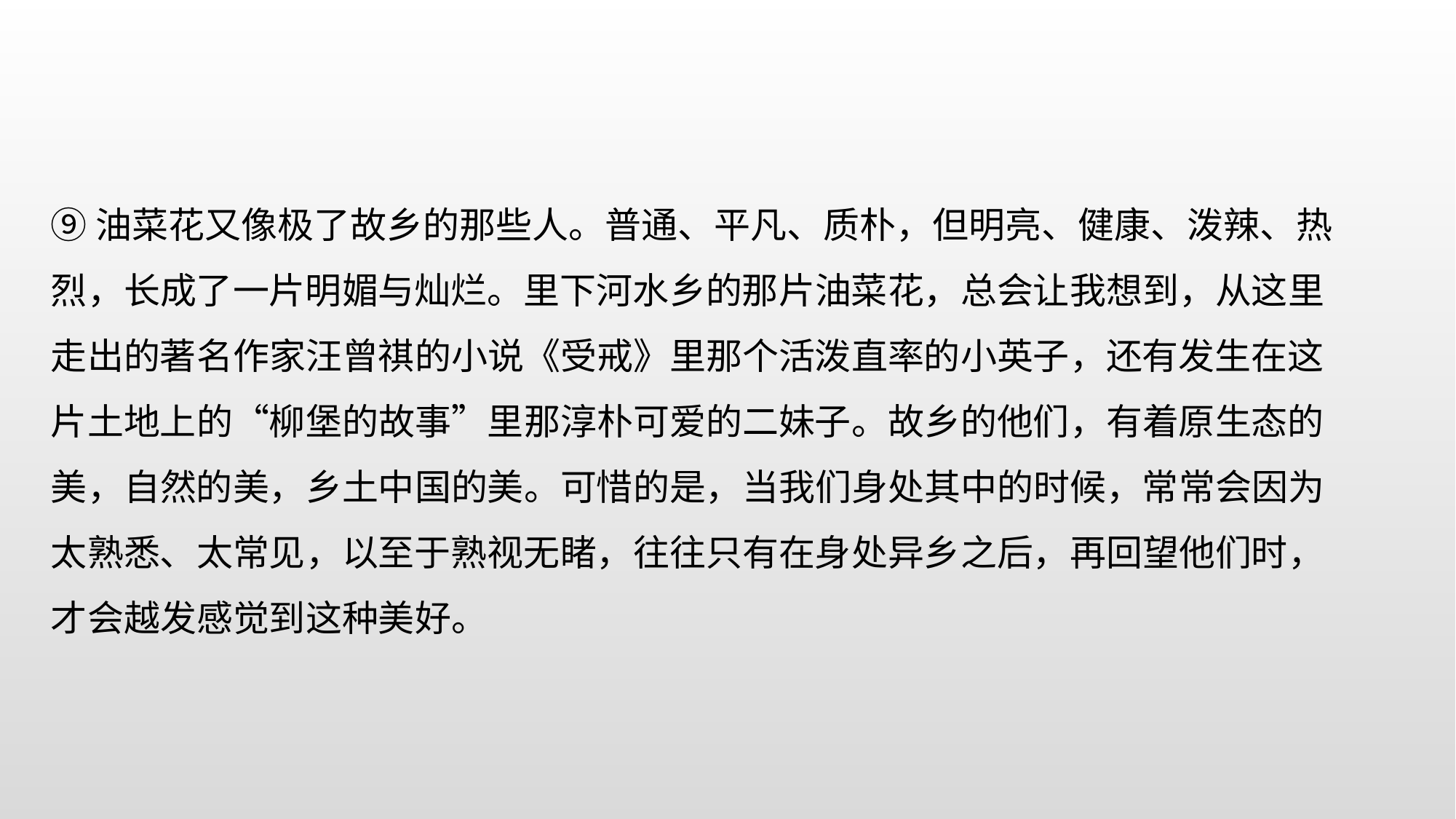

⑨油菜花又像极了故乡的那些人。普通、平凡、质朴，但明亮、健康、泼辣、热烈，长成了一片明媚与灿烂。里下河水乡的那片油菜花，总会让我想到，从这里走出的著名作家汪曾祺的小说《受戒》里那个活泼直率的小英子，还有发生在这片土地上的“柳堡的故事”里那淳朴可爱的二妹子。故乡的他们，有着原生态的美，自然的美，乡土中国的美。可惜的是，当我们身处其中的时候，常常会因为太熟悉、太常见，以至于熟视无睹，往往只有在身处异乡之后，再回望他们时，才会越发感觉到这种美好。